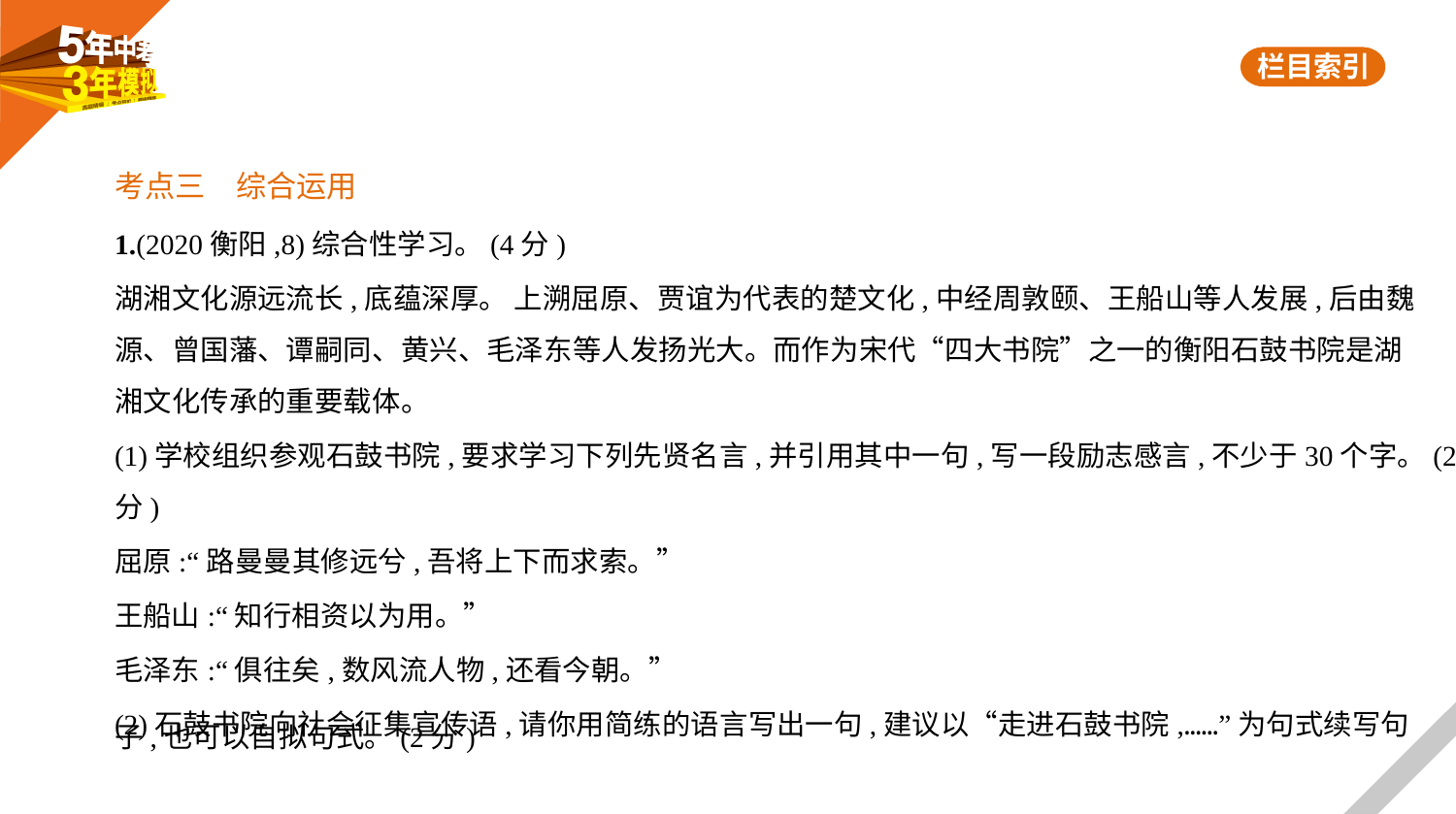

考点三　综合运用
1.(2020衡阳,8)综合性学习。(4分)
湖湘文化源远流长,底蕴深厚。 上溯屈原、贾谊为代表的楚文化,中经周敦颐、王船山等人发展,后由魏
源、曾国藩、谭嗣同、黄兴、毛泽东等人发扬光大。而作为宋代“四大书院”之一的衡阳石鼓书院是湖
湘文化传承的重要载体。
(1)学校组织参观石鼓书院,要求学习下列先贤名言,并引用其中一句,写一段励志感言,不少于30个字。(2分)
屈原:“路曼曼其修远兮,吾将上下而求索。”
王船山:“知行相资以为用。”
毛泽东:“俱往矣,数风流人物,还看今朝。”
(2)石鼓书院向社会征集宣传语,请你用简练的语言写出一句,建议以“走进石鼓书院,……”为句式续写句
子,也可以自拟句式。(2分)